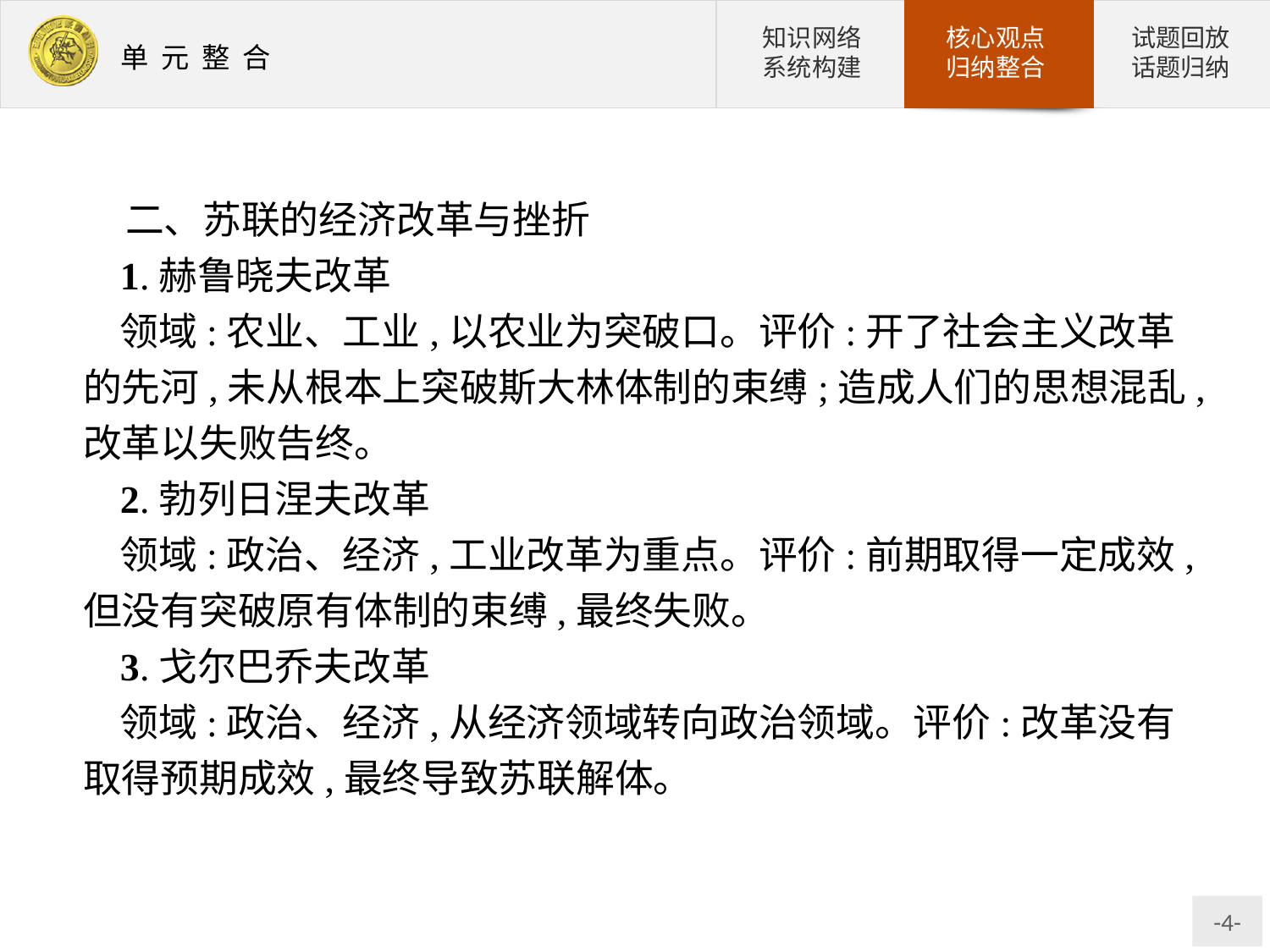

二、苏联的经济改革与挫折
1.赫鲁晓夫改革
领域:农业、工业,以农业为突破口。评价:开了社会主义改革的先河,未从根本上突破斯大林体制的束缚;造成人们的思想混乱,改革以失败告终。
2.勃列日涅夫改革
领域:政治、经济,工业改革为重点。评价:前期取得一定成效,但没有突破原有体制的束缚,最终失败。
3.戈尔巴乔夫改革
领域:政治、经济,从经济领域转向政治领域。评价:改革没有取得预期成效,最终导致苏联解体。